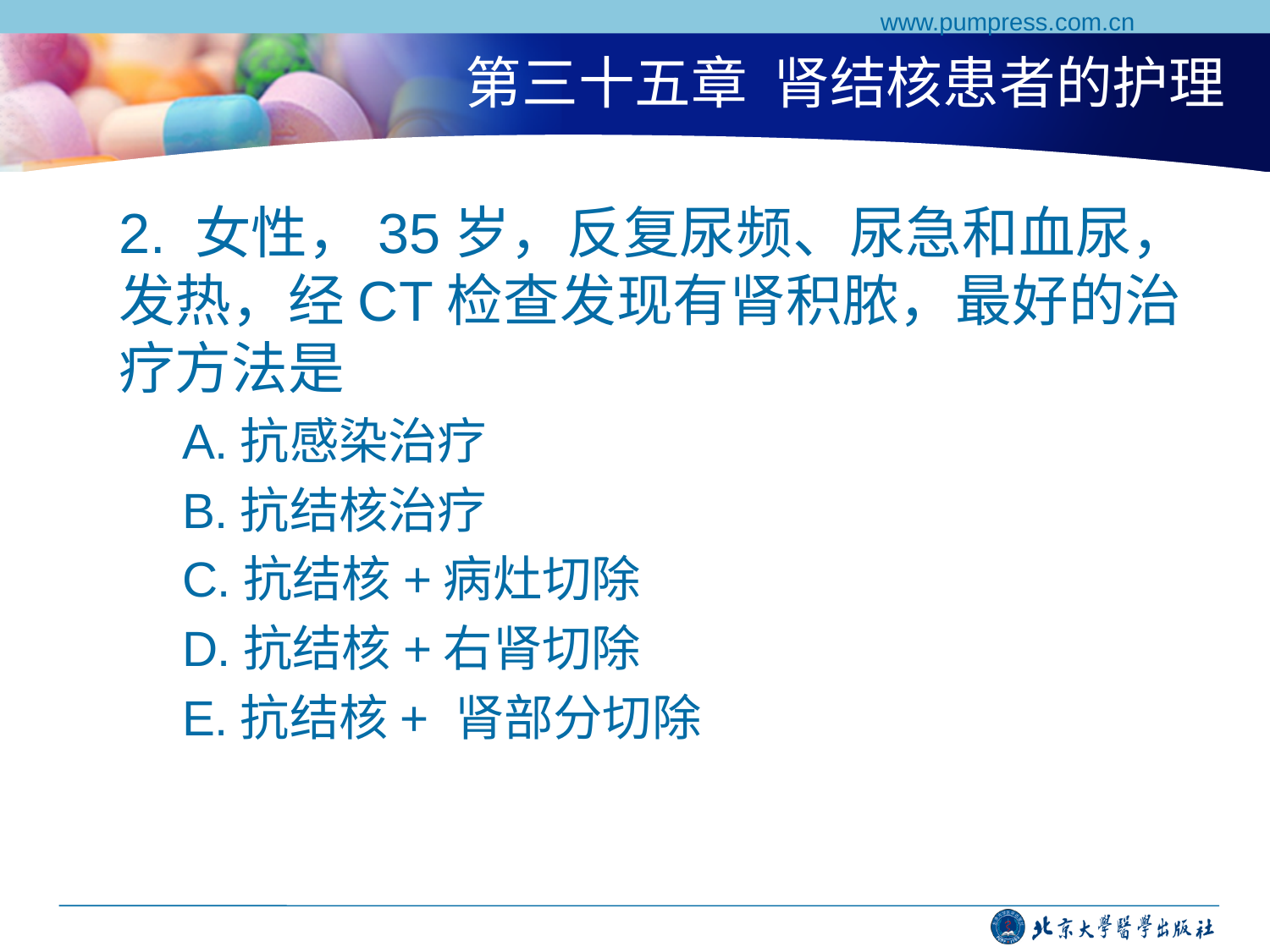

www.pumpress.com.cn
# 第三十五章  肾结核患者的护理
2. 女性，35岁，反复尿频、尿急和血尿，发热，经CT检查发现有肾积脓，最好的治疗方法是
A.抗感染治疗
B.抗结核治疗
C.抗结核+病灶切除
D.抗结核+右肾切除
E.抗结核+ 肾部分切除